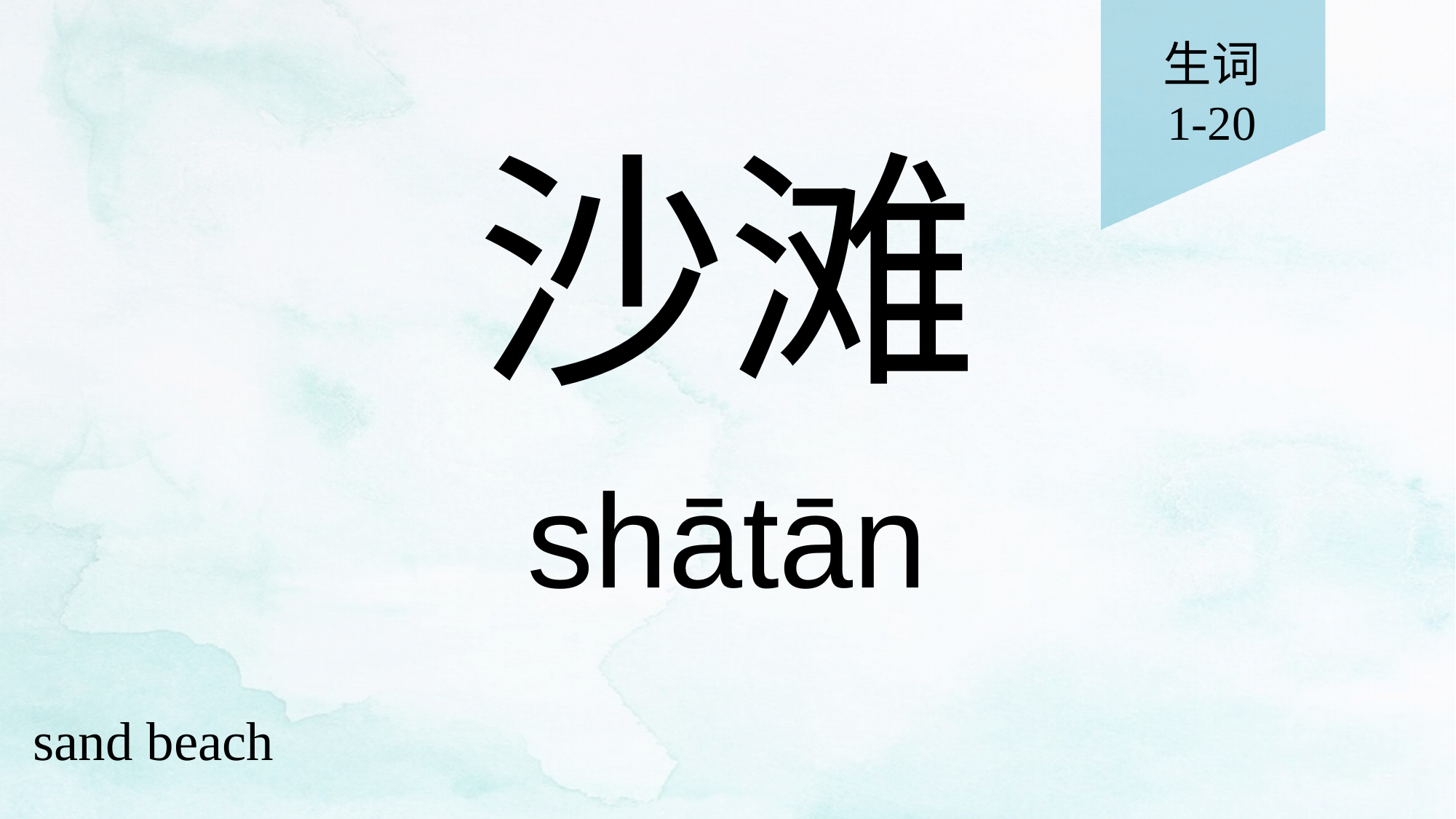

生词
1-20
# 沙滩
shātān
sand beach